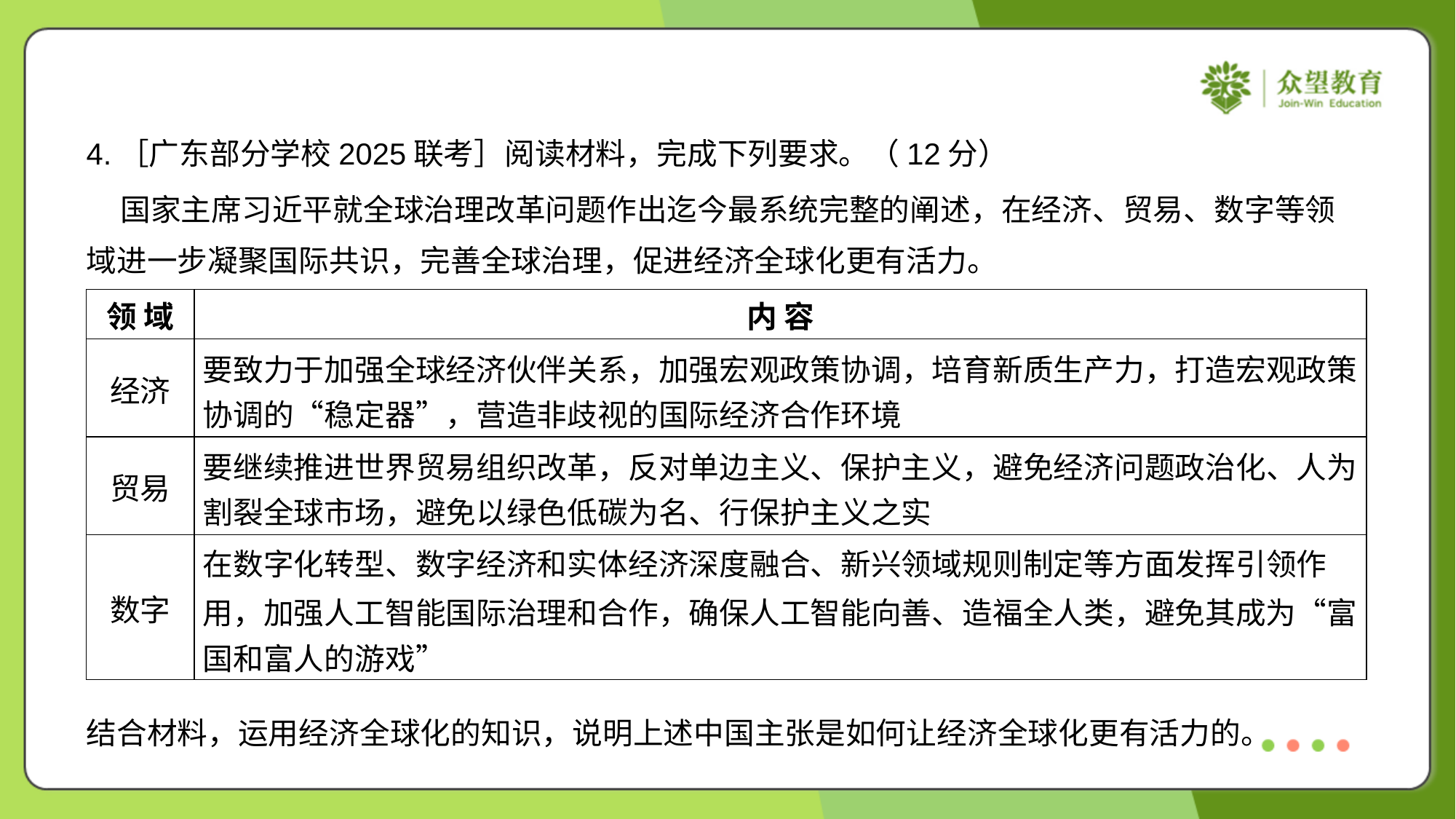

4.［广东部分学校2025联考］阅读材料，完成下列要求。（12分）
    国家主席习近平就全球治理改革问题作出迄今最系统完整的阐述，在经济、贸易、数字等领
域进一步凝聚国际共识，完善全球治理，促进经济全球化更有活力。
| 领 域 | 内 容 |
| --- | --- |
| 经济 | 要致力于加强全球经济伙伴关系，加强宏观政策协调，培育新质生产力，打造宏观政策 协调的“稳定器”，营造非歧视的国际经济合作环境 |
| 贸易 | 要继续推进世界贸易组织改革，反对单边主义、保护主义，避免经济问题政治化、人为 割裂全球市场，避免以绿色低碳为名、行保护主义之实 |
| 数字 | 在数字化转型、数字经济和实体经济深度融合、新兴领域规则制定等方面发挥引领作 用，加强人工智能国际治理和合作，确保人工智能向善、造福全人类，避免其成为“富 国和富人的游戏” |
结合材料，运用经济全球化的知识，说明上述中国主张是如何让经济全球化更有活力的。